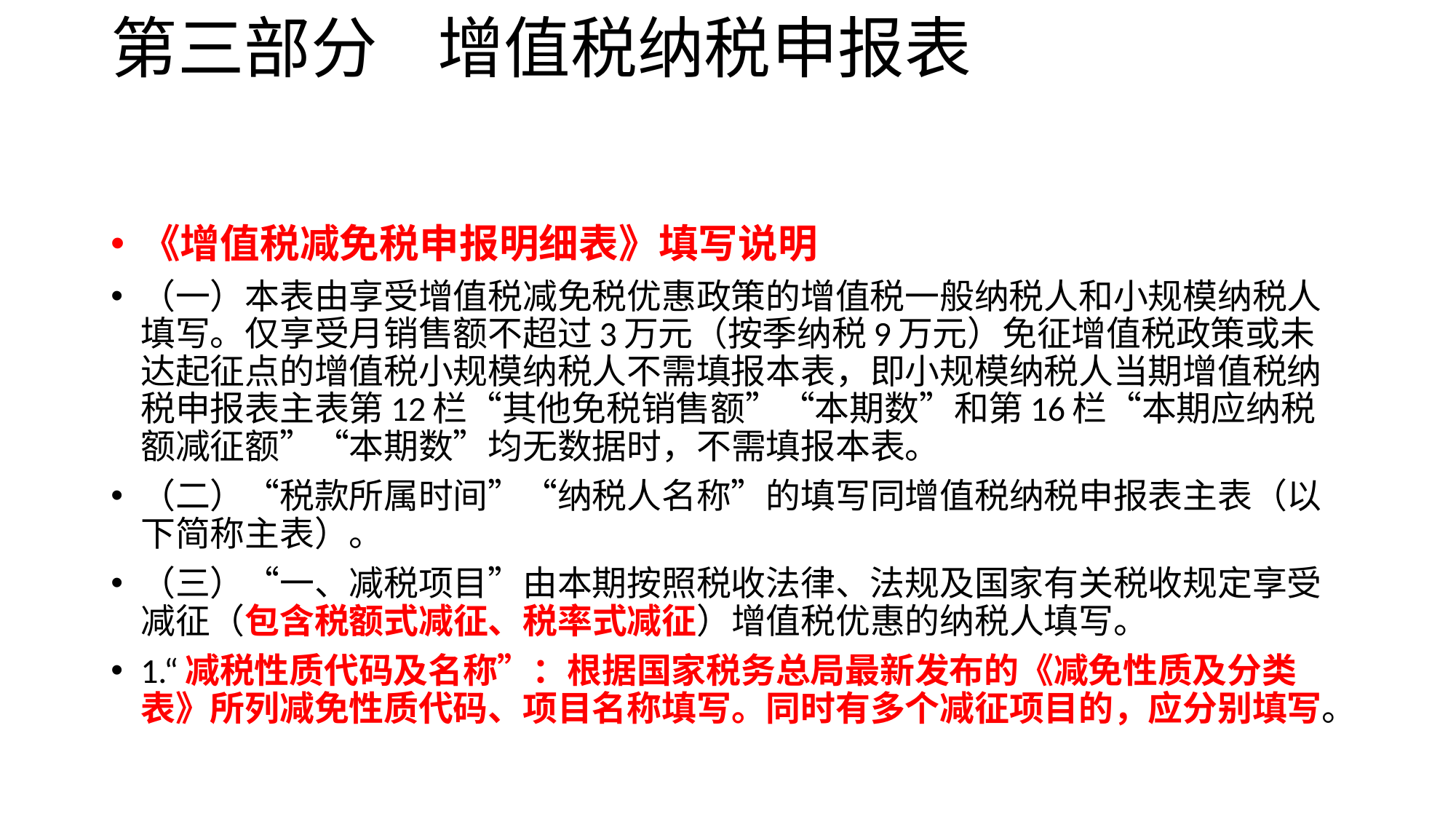

# 第三部分    增值税纳税申报表

《增值税减免税申报明细表》填写说明
（一）本表由享受增值税减免税优惠政策的增值税一般纳税人和小规模纳税人填写。仅享受月销售额不超过3万元（按季纳税9万元）免征增值税政策或未达起征点的增值税小规模纳税人不需填报本表，即小规模纳税人当期增值税纳税申报表主表第12栏“其他免税销售额”“本期数”和第16栏“本期应纳税额减征额”“本期数”均无数据时，不需填报本表。
（二）“税款所属时间”“纳税人名称”的填写同增值税纳税申报表主表（以下简称主表）。
（三）“一、减税项目”由本期按照税收法律、法规及国家有关税收规定享受减征（包含税额式减征、税率式减征）增值税优惠的纳税人填写。
1.“减税性质代码及名称”：根据国家税务总局最新发布的《减免性质及分类表》所列减免性质代码、项目名称填写。同时有多个减征项目的，应分别填写。